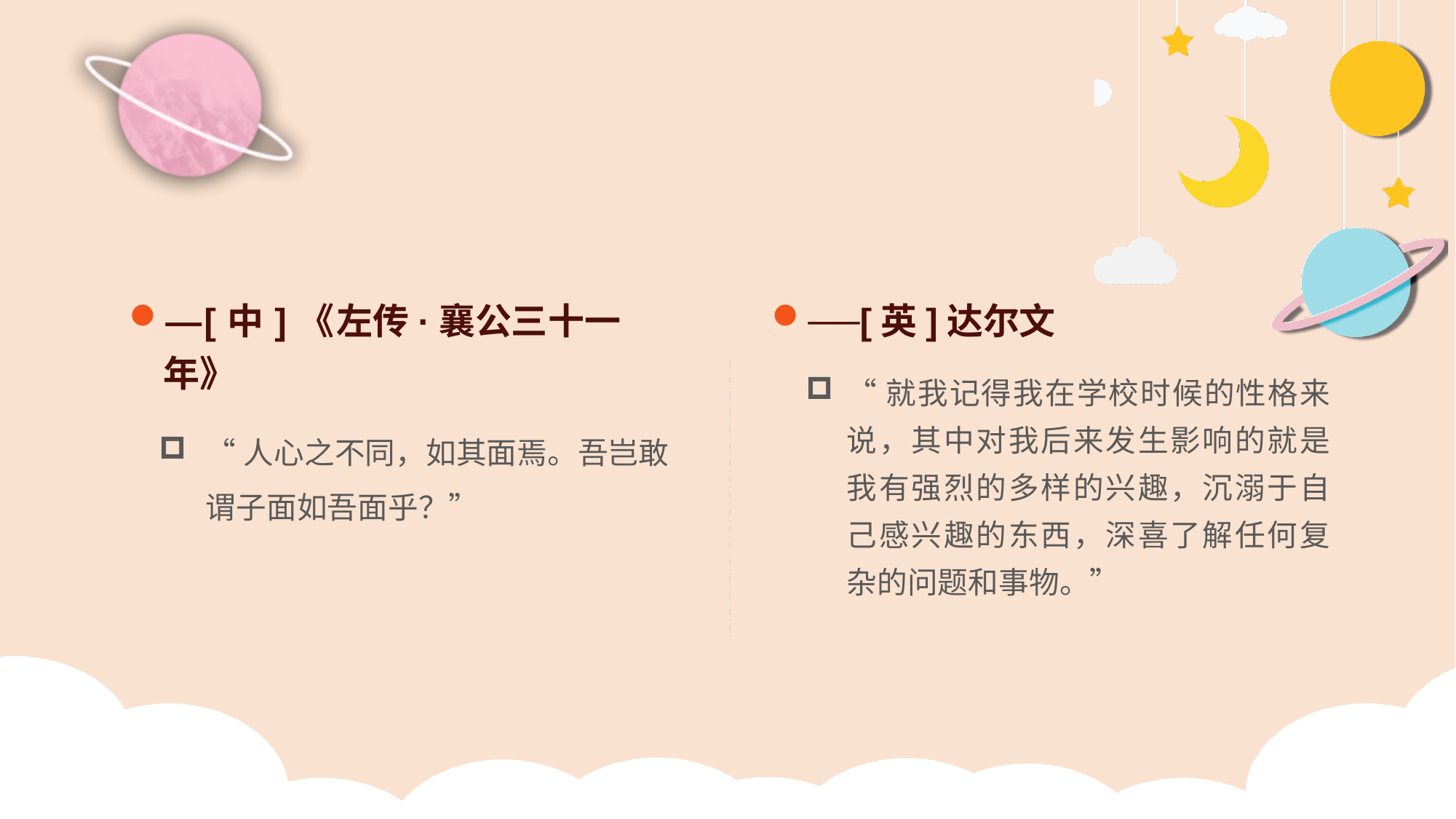

—[中]《左传·襄公三十一年》
“人心之不同，如其面焉。吾岂敢谓子面如吾面乎？”
──[英]达尔文
“就我记得我在学校时候的性格来说，其中对我后来发生影响的就是我有强烈的多样的兴趣，沉溺于自己感兴趣的东西，深喜了解任何复杂的问题和事物。”